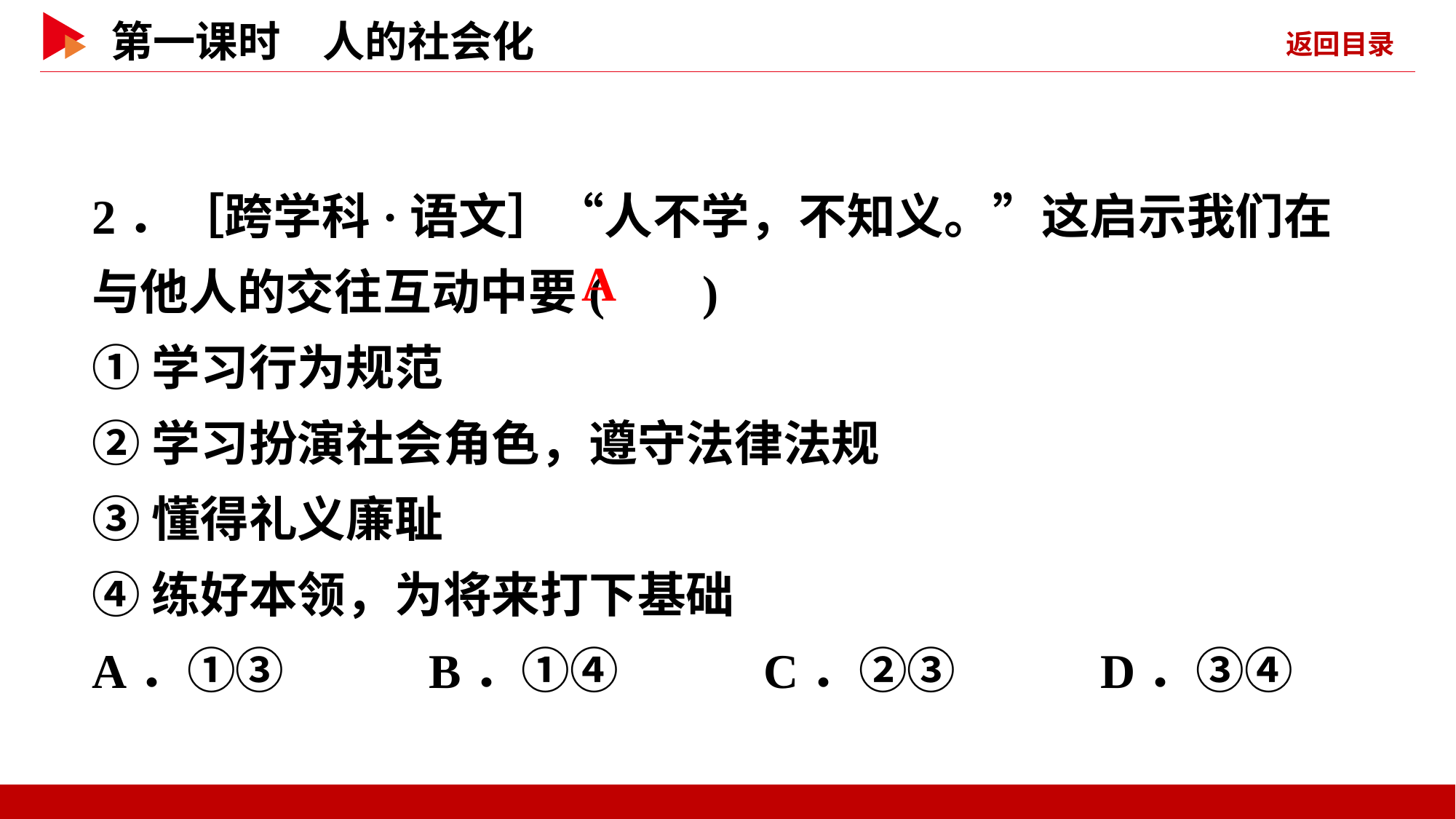

2．［跨学科·语文］“人不学，不知义。”这启示我们在与他人的交往互动中要(        )
①学习行为规范
②学习扮演社会角色，遵守法律法规
③懂得礼义廉耻
④练好本领，为将来打下基础
A．①③            B．①④            C．②③            D．③④
   A